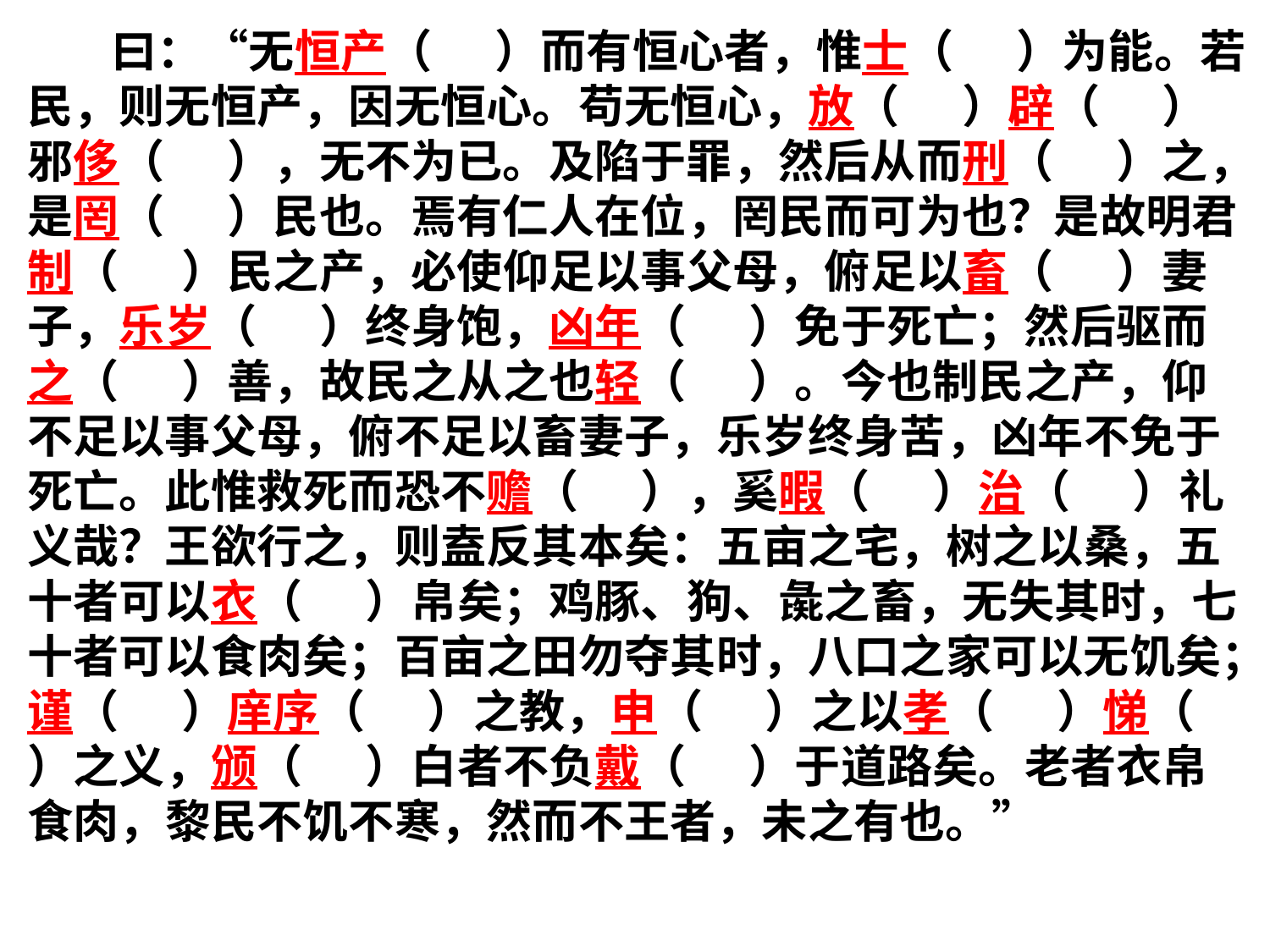

曰：“无恒产（      ）而有恒心者，惟士（      ）为能。若民，则无恒产，因无恒心。苟无恒心，放（      ）辟（      ）邪侈（      ），无不为已。及陷于罪，然后从而刑（      ）之，是罔（      ）民也。焉有仁人在位，罔民而可为也？是故明君制（      ）民之产，必使仰足以事父母，俯足以畜（      ）妻子，乐岁（      ）终身饱，凶年（      ）免于死亡；然后驱而之（      ）善，故民之从之也轻（      ）。今也制民之产，仰不足以事父母，俯不足以畜妻子，乐岁终身苦，凶年不免于死亡。此惟救死而恐不赡（      ），奚暇（      ）治（      ）礼义哉？王欲行之，则盍反其本矣：五亩之宅，树之以桑，五十者可以衣（      ）帛矣；鸡豚、狗、彘之畜，无失其时，七十者可以食肉矣；百亩之田勿夺其时，八口之家可以无饥矣；谨（      ）庠序（      ）之教，申（      ）之以孝（      ）悌（      ）之义，颁（      ）白者不负戴（      ）于道路矣。老者衣帛食肉，黎民不饥不寒，然而不王者，未之有也。”